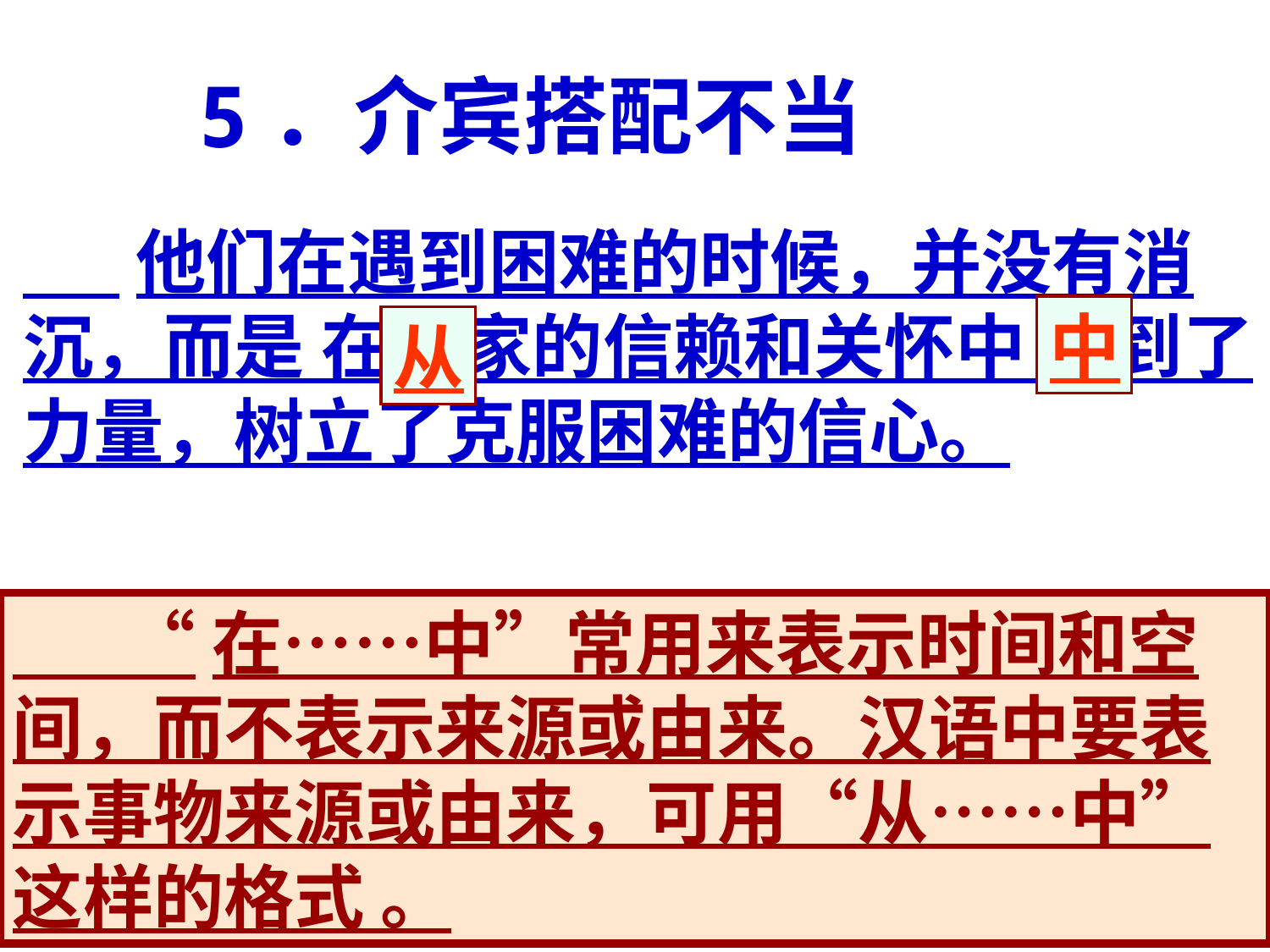

# 5．介宾搭配不当
      他们在遇到困难的时候，并没有消沉，而是 在大家的信赖和关怀中 得到了力量，树立了克服困难的信心。
中
从
       “在……中”常用来表示时间和空间，而不表示来源或由来。汉语中要表示事物来源或由来，可用“从……中”这样的格式 。